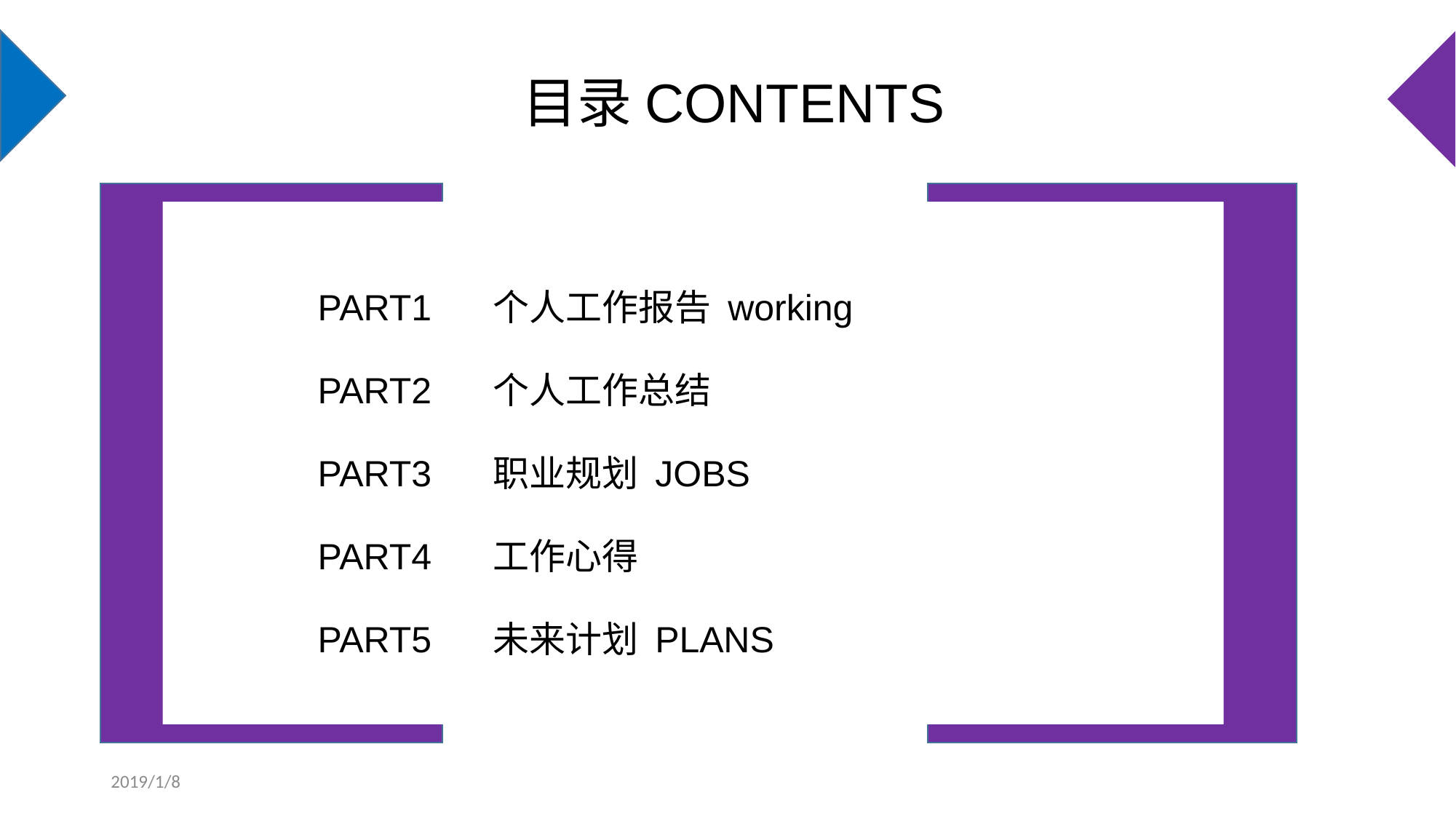

2019/1/8

2
# 目录CONTENTS

PART1
PART2
PART3
PART4
PART5
个人工作报告 working
个人工作总结
职业规划 JOBS
工作心得
未来计划 PLANS